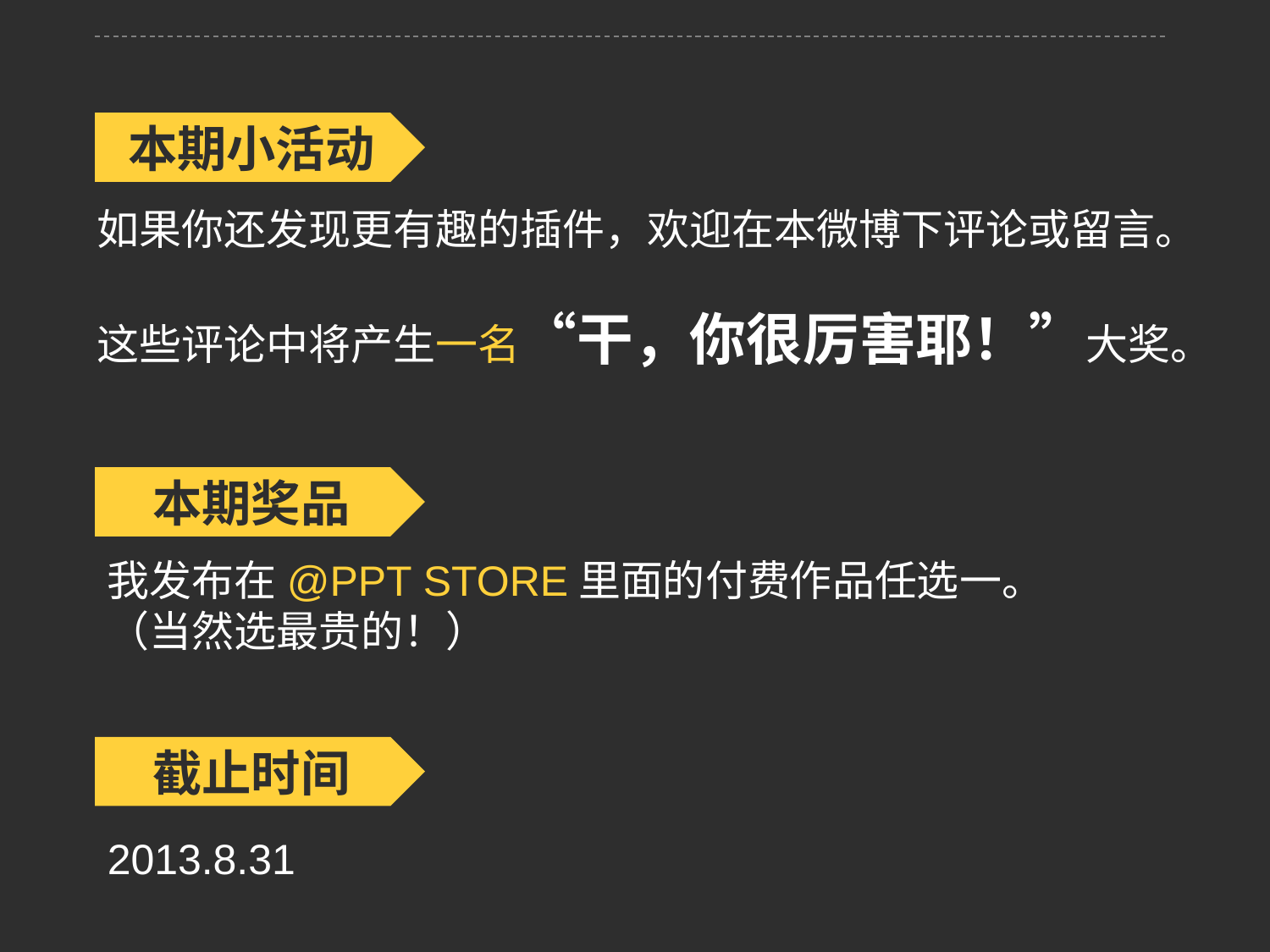

本期小活动
如果你还发现更有趣的插件，欢迎在本微博下评论或留言。

这些评论中将产生一名“干，你很厉害耶！”大奖。
本期奖品
我发布在@PPT STORE里面的付费作品任选一。（当然选最贵的！）
截止时间
2013.8.31
www.51pptmoban.com 发布